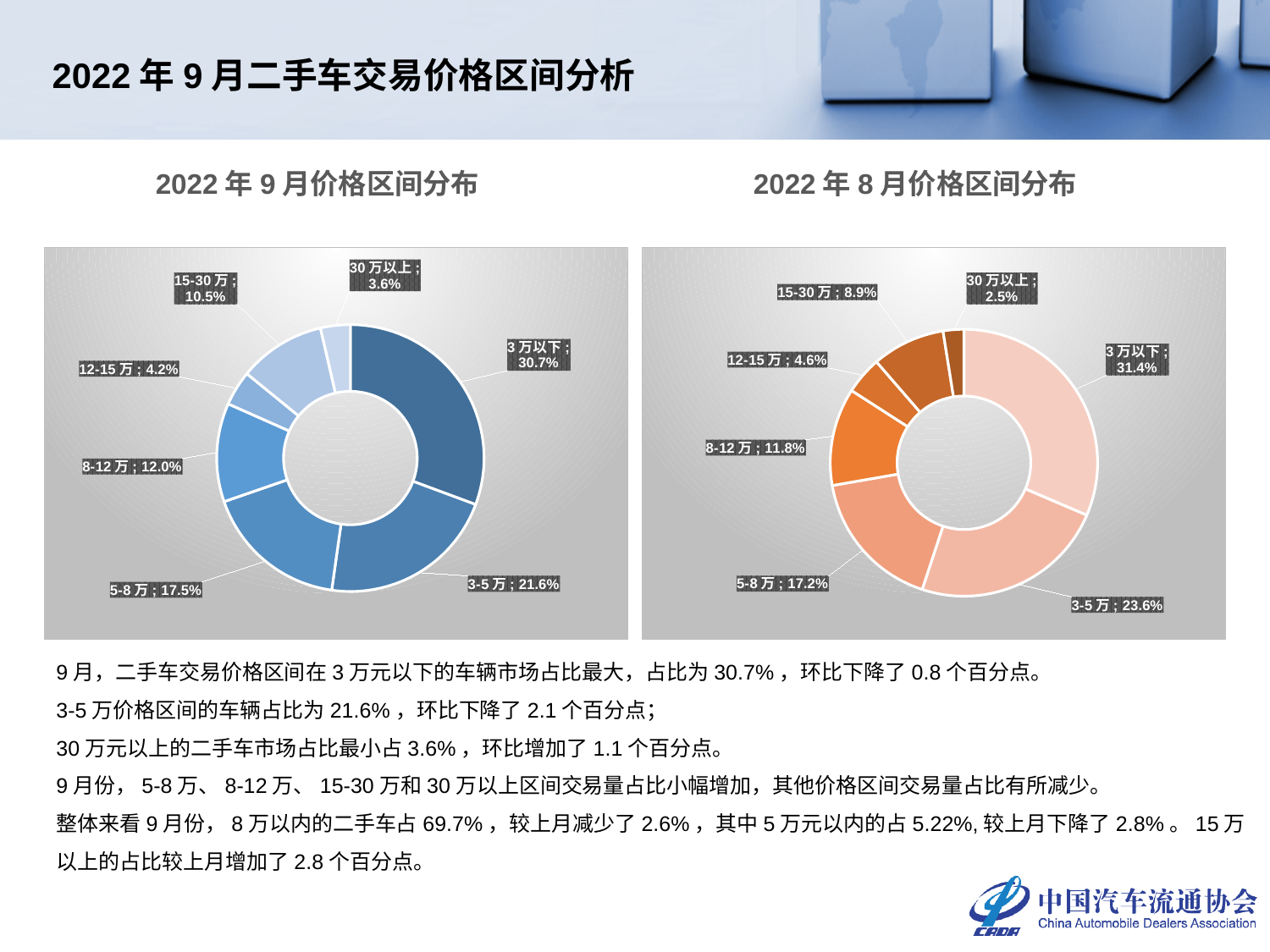

2022年9月二手车交易价格区间分析
2022年9月价格区间分布
2022年8月价格区间分布

### Chart

| Category | 2022年9月 |
|---|---|
| 3万以下 | 0.306624552411885 |
| 3-5万 | 0.2157113981634609 |
| 5-8万 | 0.17466489866257442 |
| 8-12万 | 0.11952402946011313 |
| 12-15万 | 0.04242216560636084 |
| 15-30万 | 0.10512174893348629 |
| 30万以上 | 0.03593120676211902 |

### Chart

| Category | 2022年8月 |
|---|---|
| 3万以下 | 0.3143 |
| 3-5万 | 0.2363 |
| 5-8万 | 0.1721 |
| 8-12万 | 0.1183 |
| 12-15万 | 0.0455 |
| 15-30万 | 0.0885 |
| 30万以上 | 0.025000000000000022 |
9月，二手车交易价格区间在3万元以下的车辆市场占比最大，占比为30.7%，环比下降了0.8个百分点。
3-5万价格区间的车辆占比为21.6%，环比下降了2.1个百分点；
30万元以上的二手车市场占比最小占3.6%，环比增加了1.1个百分点。
9月份，5-8万、8-12万、15-30万和30万以上区间交易量占比小幅增加，其他价格区间交易量占比有所减少。
整体来看9月份，8万以内的二手车占69.7%，较上月减少了2.6%，其中5万元以内的占5.22%,较上月下降了2.8%。15万以上的占比较上月增加了2.8个百分点。